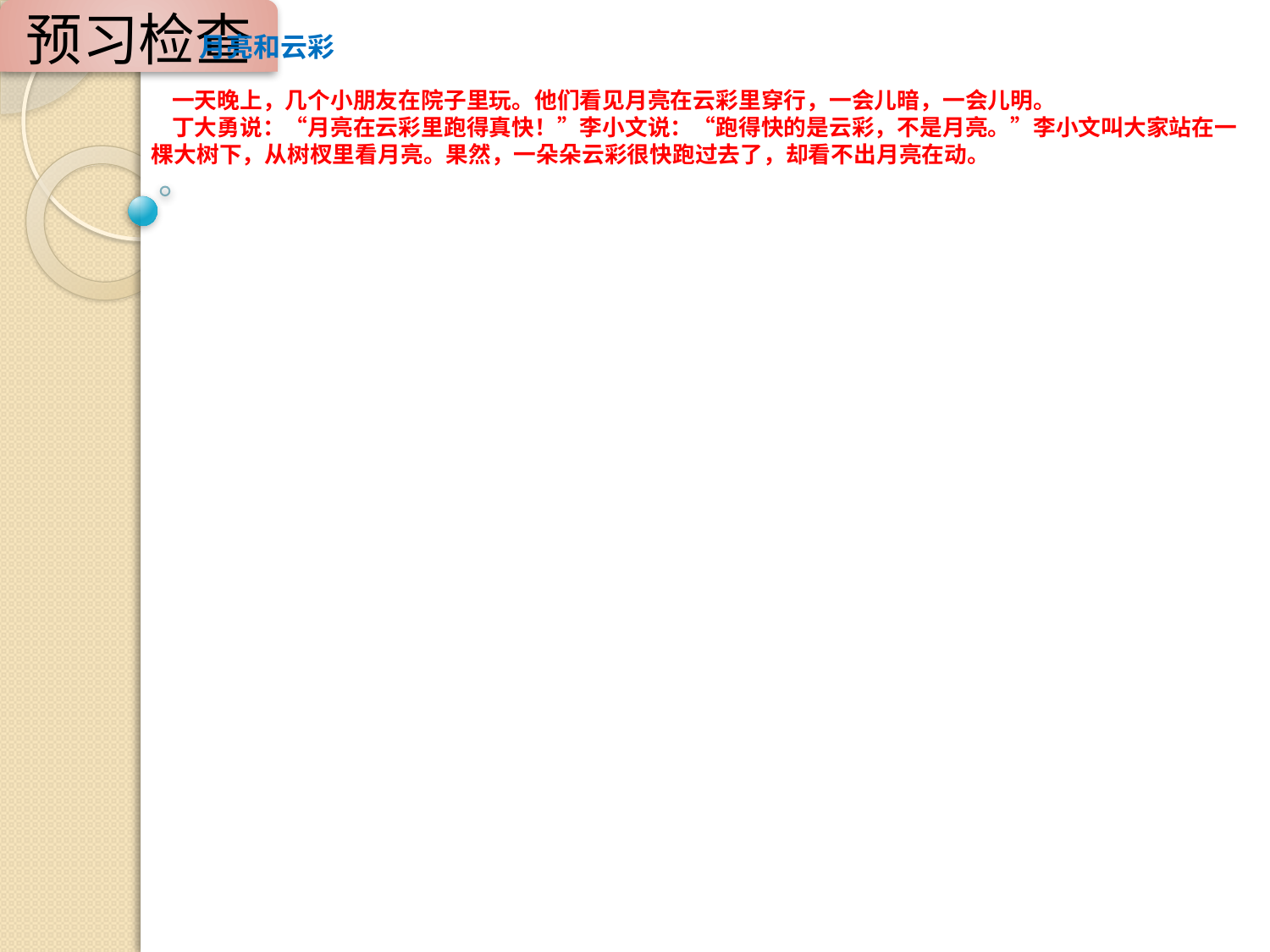

预习检查
          月亮和云彩

    一天晚上，几个小朋友在院子里玩。他们看见月亮在云彩里穿行，一会儿暗，一会儿明。
    丁大勇说：“月亮在云彩里跑得真快！”李小文说：“跑得快的是云彩，不是月亮。”李小文叫大家站在一棵大树下，从树杈里看月亮。果然，一朵朵云彩很快跑过去了，却看不出月亮在动。